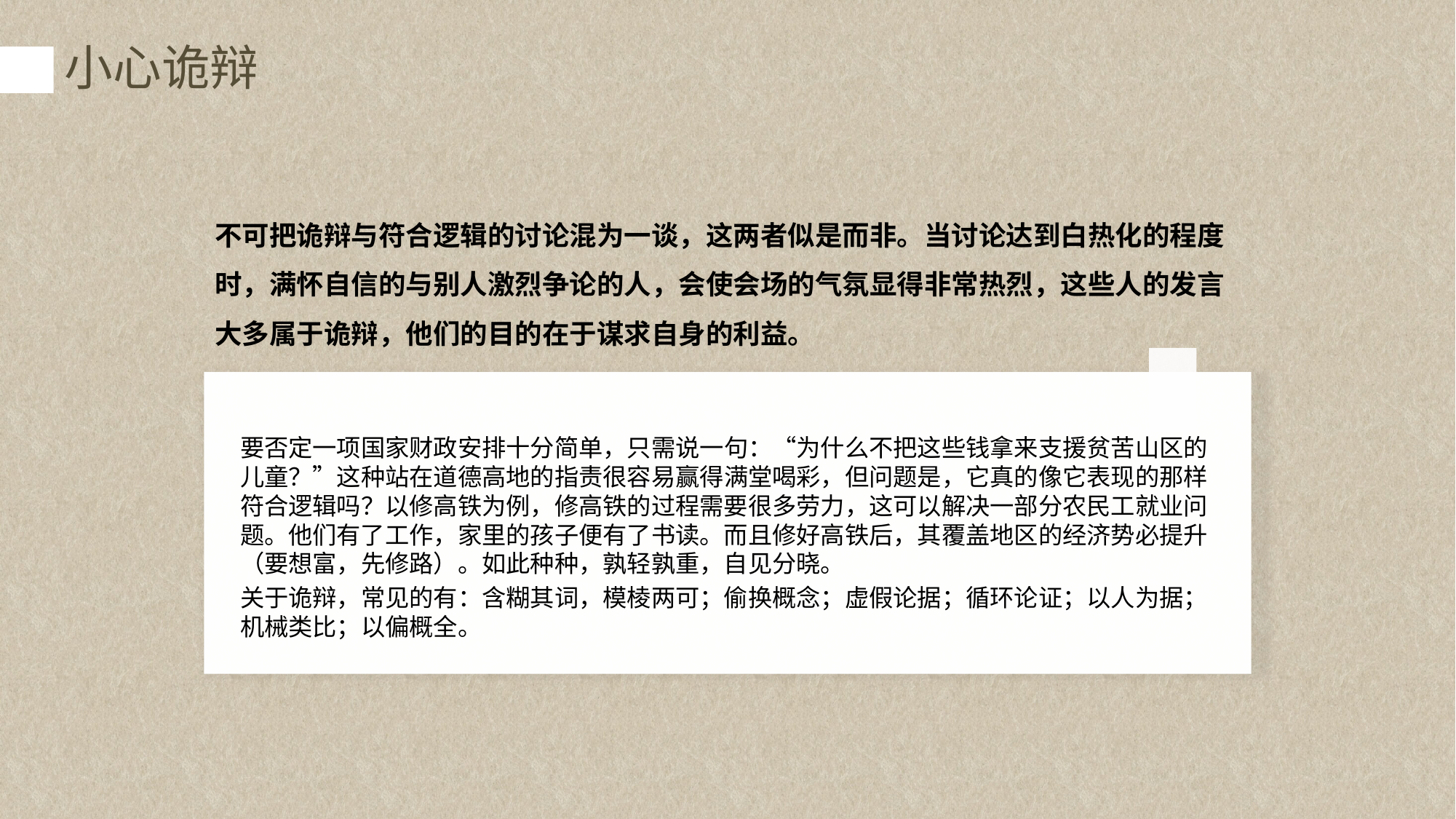

小心诡辩

控制情感
理性行动

遵守纪律
专业的
知识与技能
好奇心
进取心
较强的
伦理观念
顾客第一

不可把诡辩与符合逻辑的讨论混为一谈，这两者似是而非。当讨论达到白热化的程度时，满怀自信的与别人激烈争论的人，会使会场的气氛显得非常热烈，这些人的发言大多属于诡辩，他们的目的在于谋求自身的利益。

要否定一项国家财政安排十分简单，只需说一句：“为什么不把这些钱拿来支援贫苦山区的儿童？”这种站在道德高地的指责很容易赢得满堂喝彩，但问题是，它真的像它表现的那样符合逻辑吗？以修高铁为例，修高铁的过程需要很多劳力，这可以解决一部分农民工就业问题。他们有了工作，家里的孩子便有了书读。而且修好高铁后，其覆盖地区的经济势必提升（要想富，先修路）。如此种种，孰轻孰重，自见分晓。
关于诡辩，常见的有：含糊其词，模棱两可；偷换概念；虚假论据；循环论证；以人为据；机械类比；以偏概全。